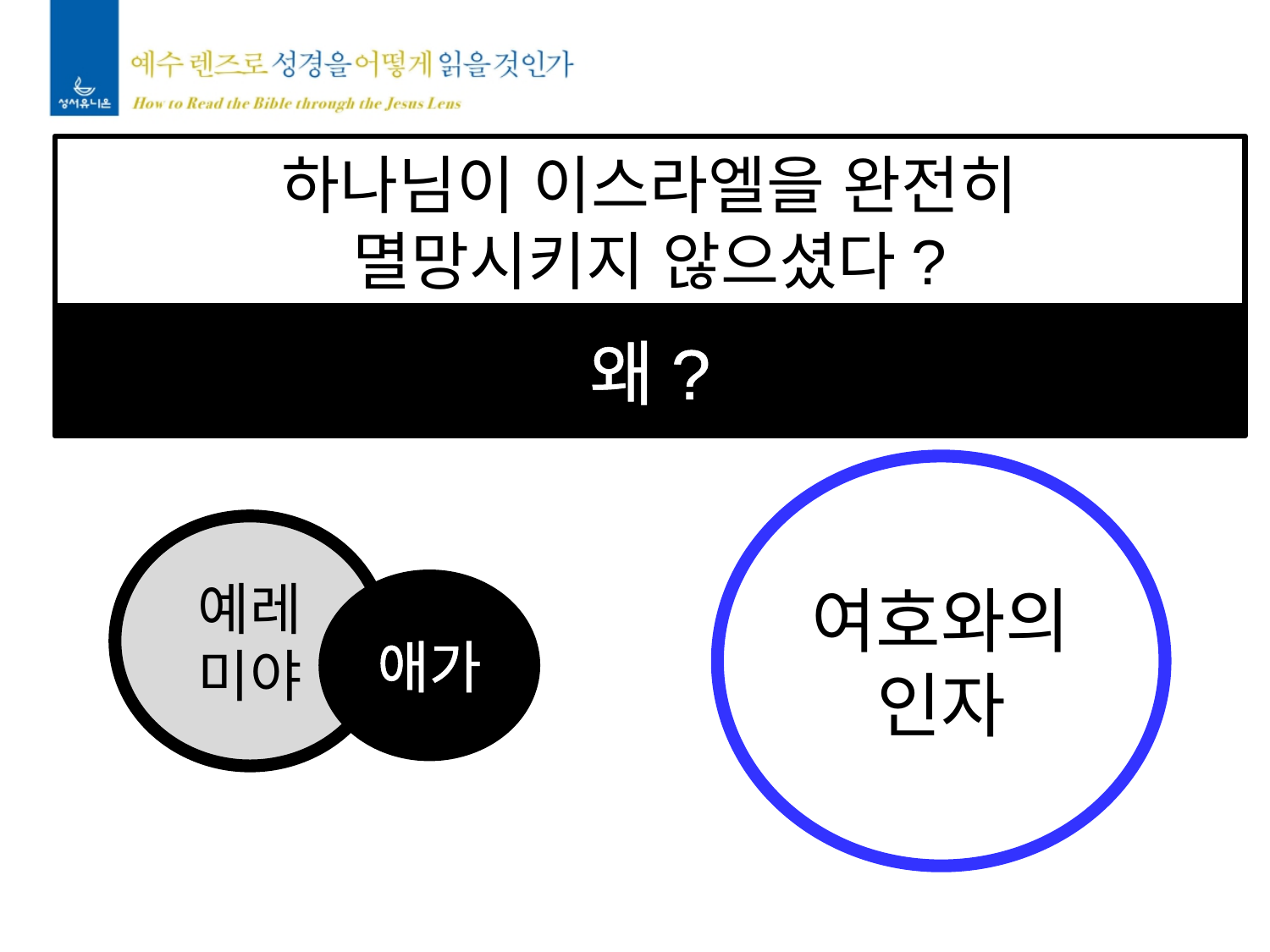

하나님이 이스라엘을 완전히
멸망시키지 않으셨다?
왜?
여호와의
인자
예레
미야
애가